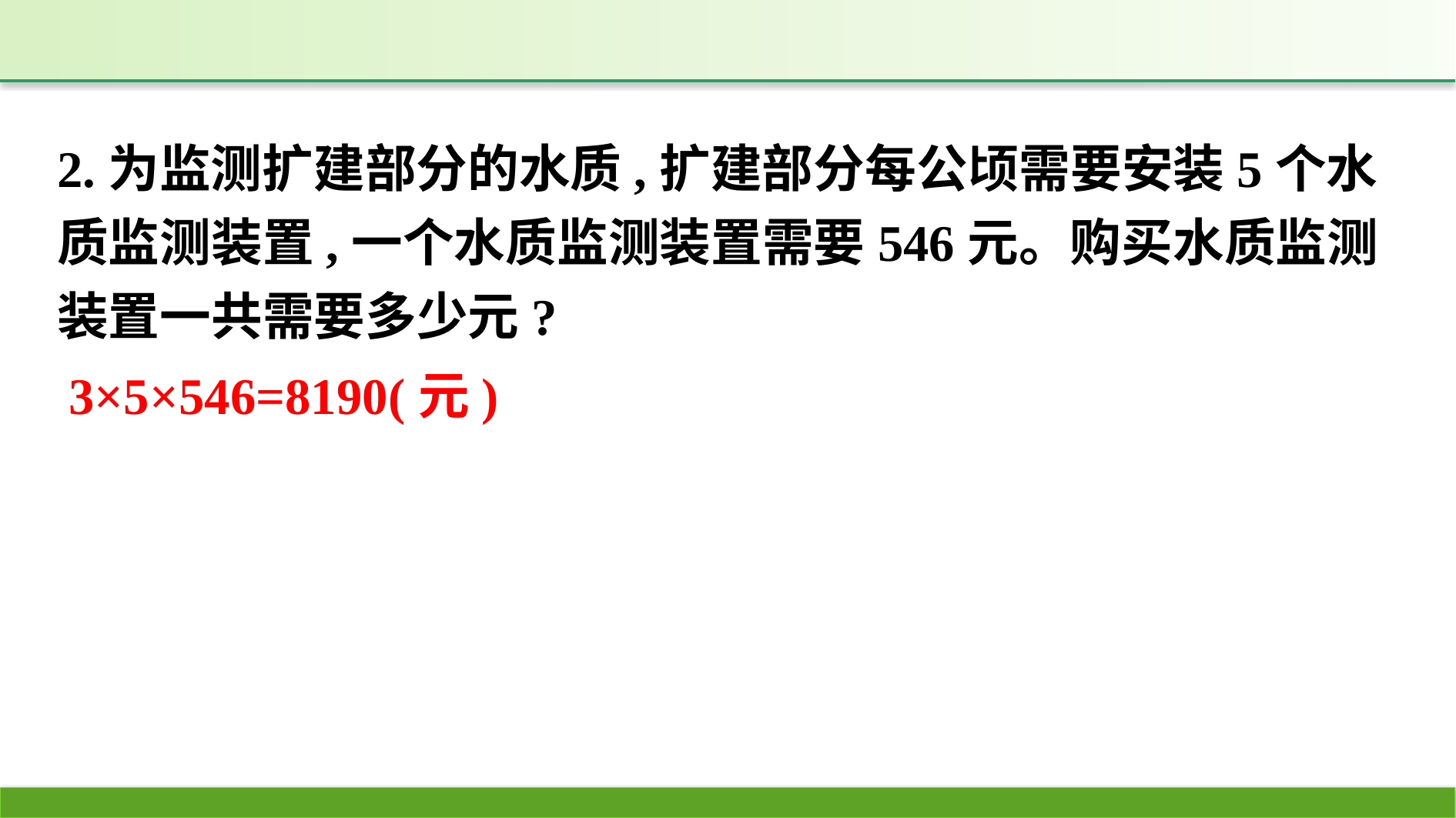

2.为监测扩建部分的水质,扩建部分每公顷需要安装5个水质监测装置,一个水质监测装置需要546元。购买水质监测装置一共需要多少元?
3×5×546=8190(元)